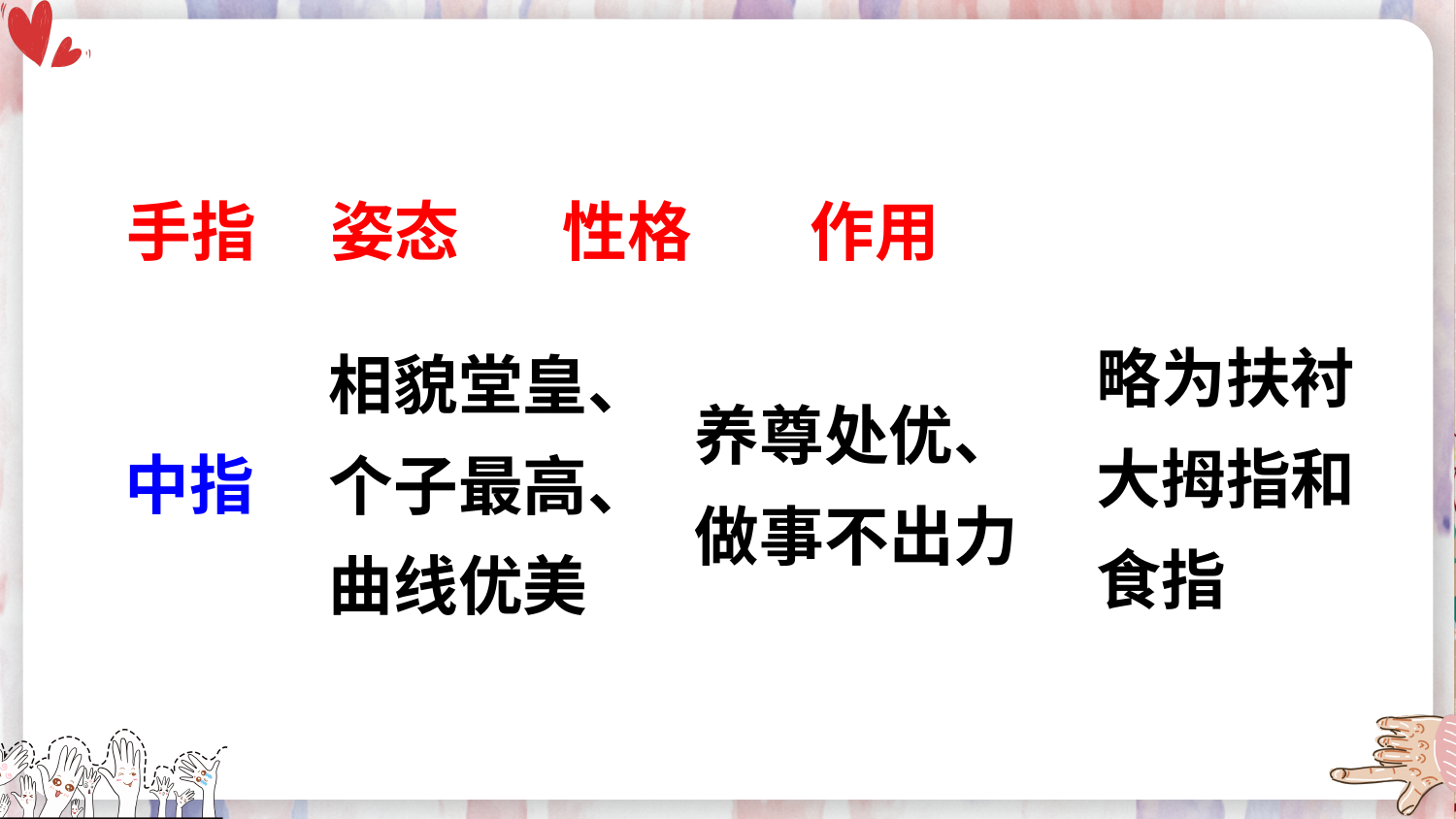

手指     姿态       性格        作用
略为扶衬大拇指和食指
相貌堂皇、个子最高、
曲线优美
养尊处优、做事不出力
中指